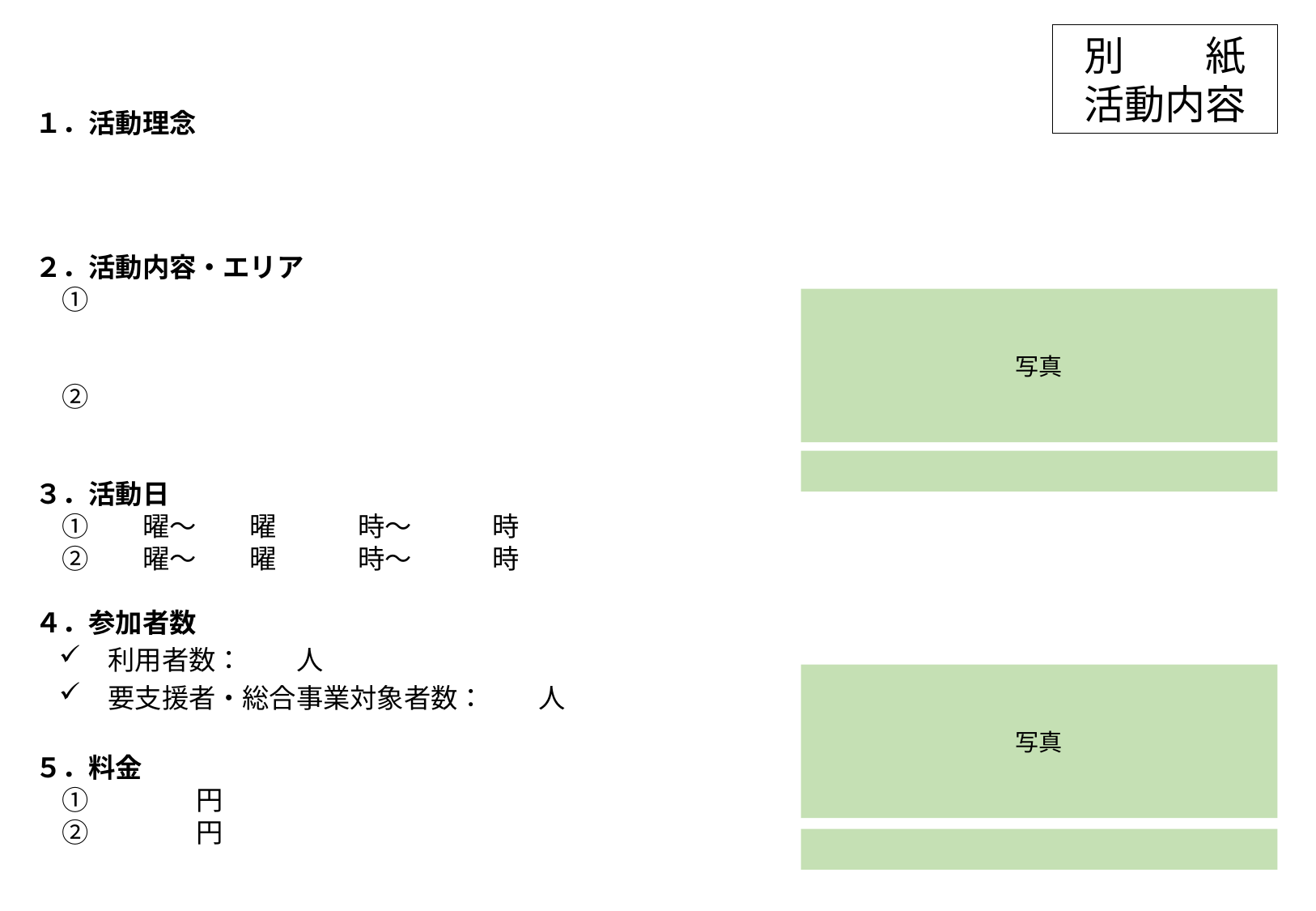

#
別　　紙
活動内容
１．活動理念

２．活動内容・エリア
　①

　②

３．活動日
　①　　曜～　　曜　　　時～　　　時
　②　　曜～　　曜　　　時～　　　時

４．参加者数
　利用者数：　　人
　要支援者・総合事業対象者数：　　人

５．料金
　①　　　　円
　②　　　　円

写真

写真